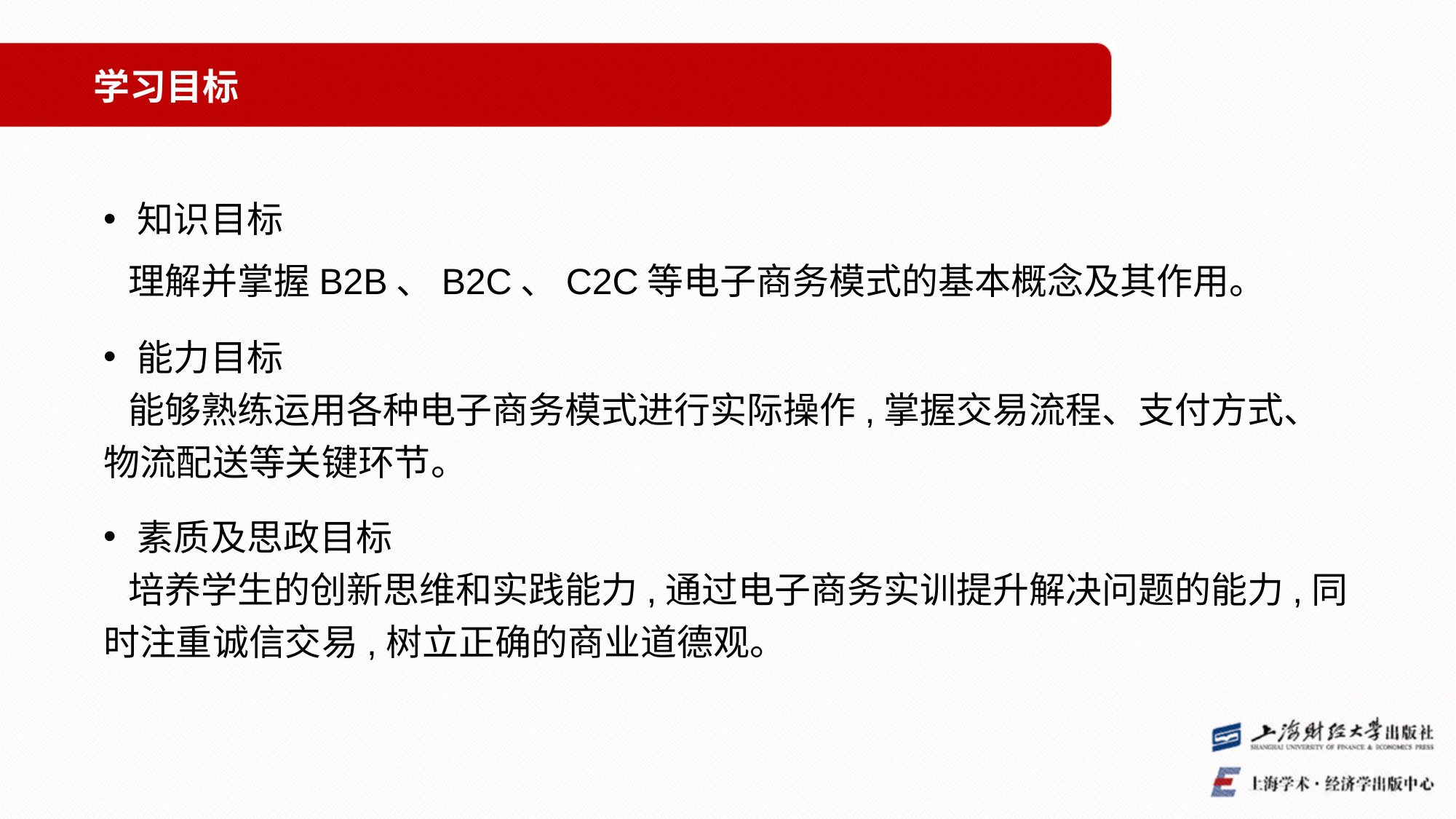

学习目标
知识目标
  理解并掌握B2B、B2C、C2C等电子商务模式的基本概念及其作用。
能力目标
  能够熟练运用各种电子商务模式进行实际操作,掌握交易流程、支付方式、物流配送等关键环节。
素质及思政目标
  培养学生的创新思维和实践能力,通过电子商务实训提升解决问题的能力,同时注重诚信交易,树立正确的商业道德观。